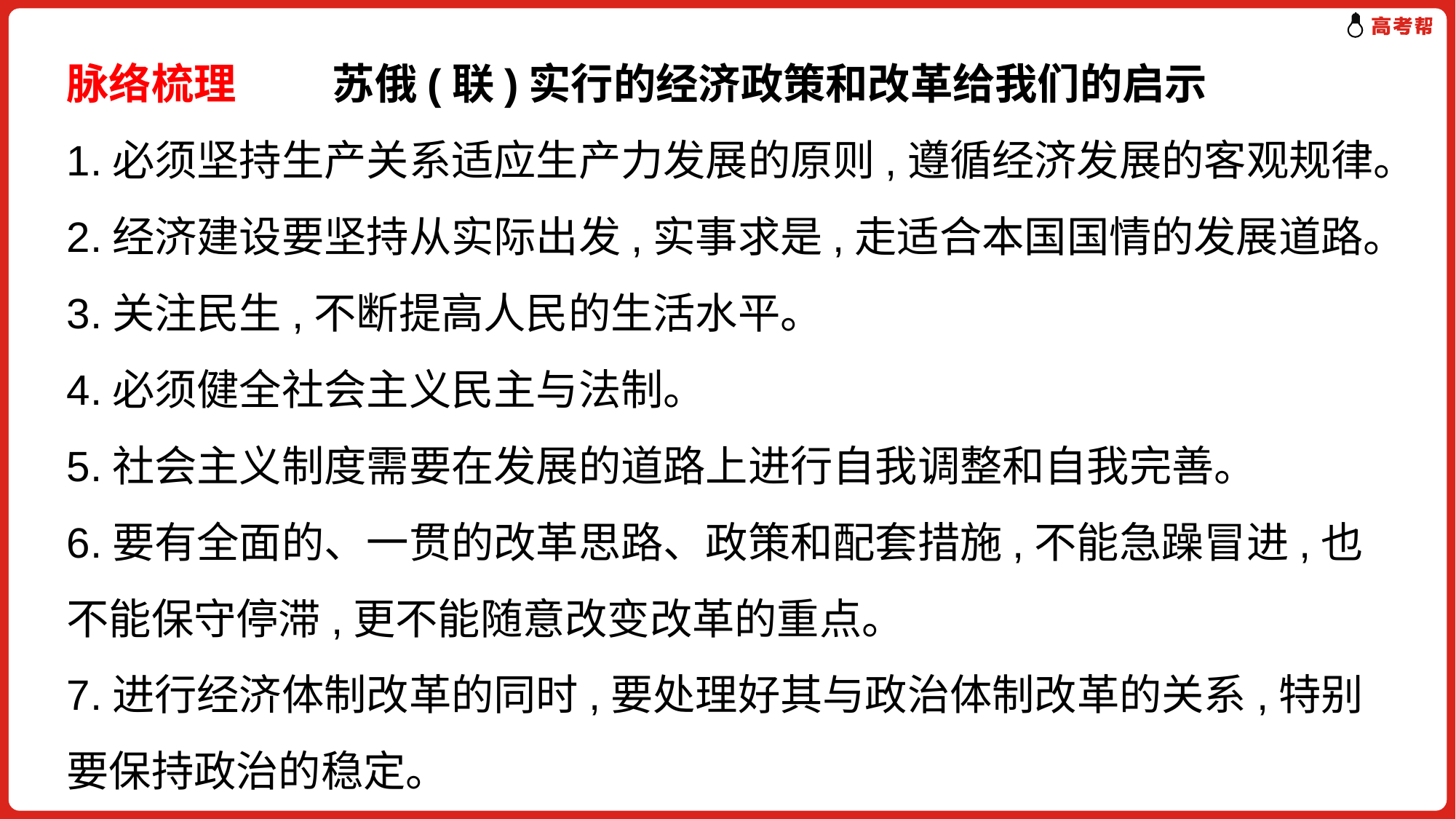

脉络梳理          苏俄(联)实行的经济政策和改革给我们的启示
1.必须坚持生产关系适应生产力发展的原则,遵循经济发展的客观规律。
2.经济建设要坚持从实际出发,实事求是,走适合本国国情的发展道路。
3.关注民生,不断提高人民的生活水平。
4.必须健全社会主义民主与法制。
5.社会主义制度需要在发展的道路上进行自我调整和自我完善。
6.要有全面的、一贯的改革思路、政策和配套措施,不能急躁冒进,也不能保守停滞,更不能随意改变改革的重点。
7.进行经济体制改革的同时,要处理好其与政治体制改革的关系,特别要保持政治的稳定。